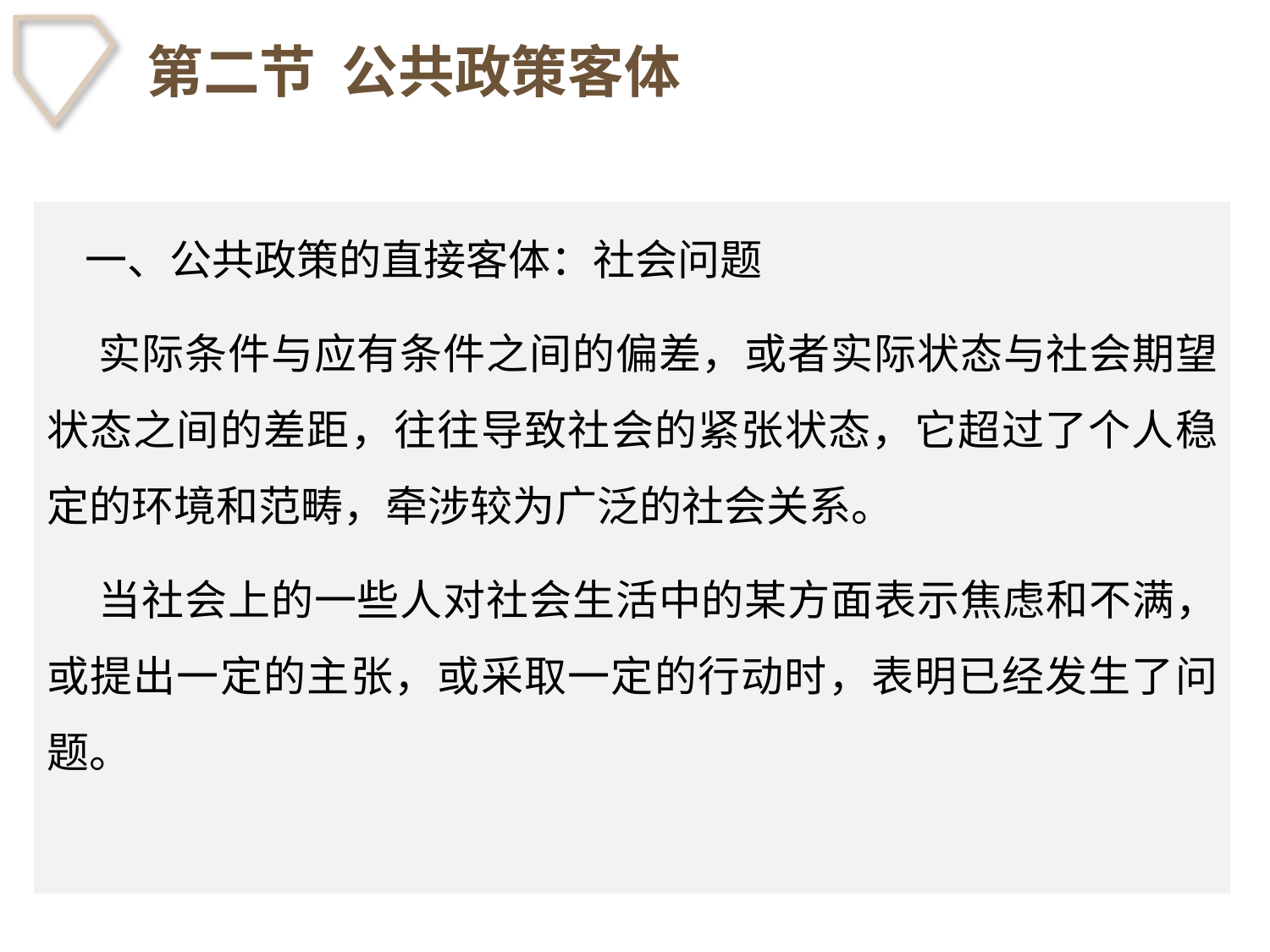

# 第二节  公共政策客体
   一、公共政策的直接客体：社会问题
    实际条件与应有条件之间的偏差，或者实际状态与社会期望状态之间的差距，往往导致社会的紧张状态，它超过了个人稳定的环境和范畴，牵涉较为广泛的社会关系。
    当社会上的一些人对社会生活中的某方面表示焦虑和不满，或提出一定的主张，或采取一定的行动时，表明已经发生了问题。